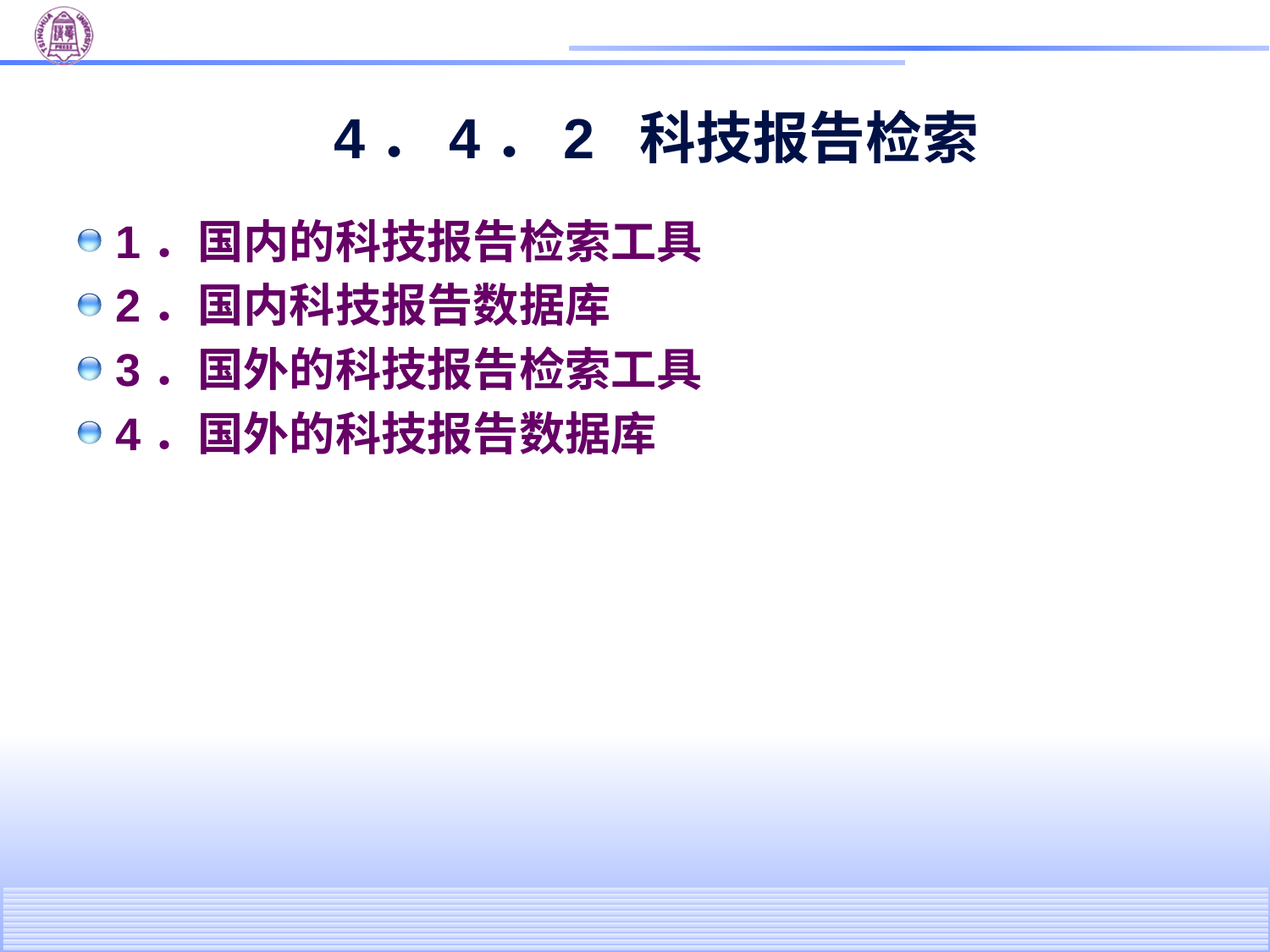

# 4．4．2  科技报告检索
1．国内的科技报告检索工具
2．国内科技报告数据库
3．国外的科技报告检索工具
4．国外的科技报告数据库